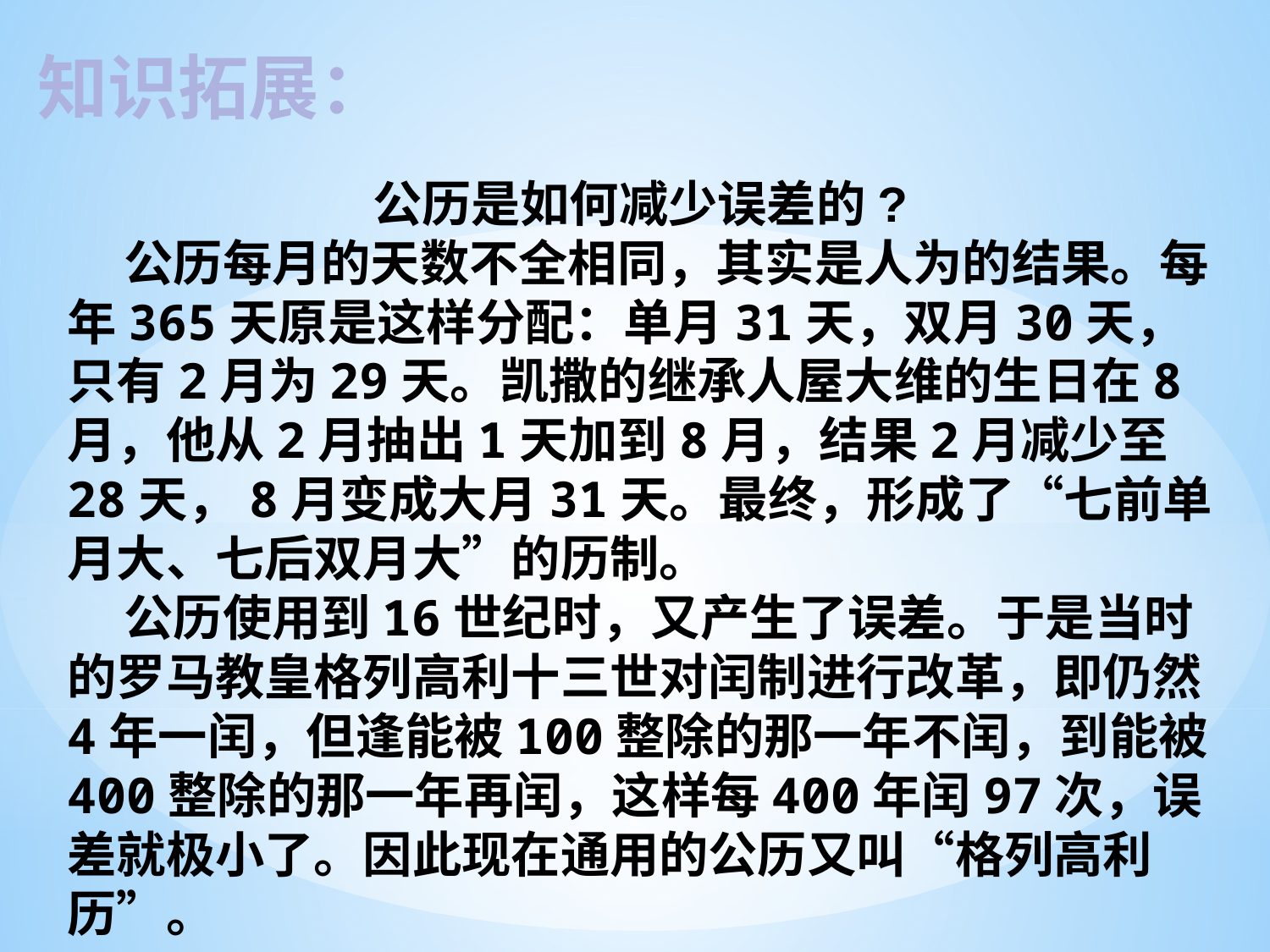

知识拓展：
公历是如何减少误差的?
    公历每月的天数不全相同，其实是人为的结果。每年365天原是这样分配：单月31天，双月30天，只有2月为29天。凯撒的继承人屋大维的生日在8月，他从2月抽出1天加到8月，结果2月减少至28天，8月变成大月31天。最终，形成了“七前单月大、七后双月大”的历制。
    公历使用到16世纪时，又产生了误差。于是当时的罗马教皇格列高利十三世对闰制进行改革，即仍然4年一闰，但逢能被100整除的那一年不闰，到能被400整除的那一年再闰，这样每400年闰97次，误差就极小了。因此现在通用的公历又叫“格列高利历”。